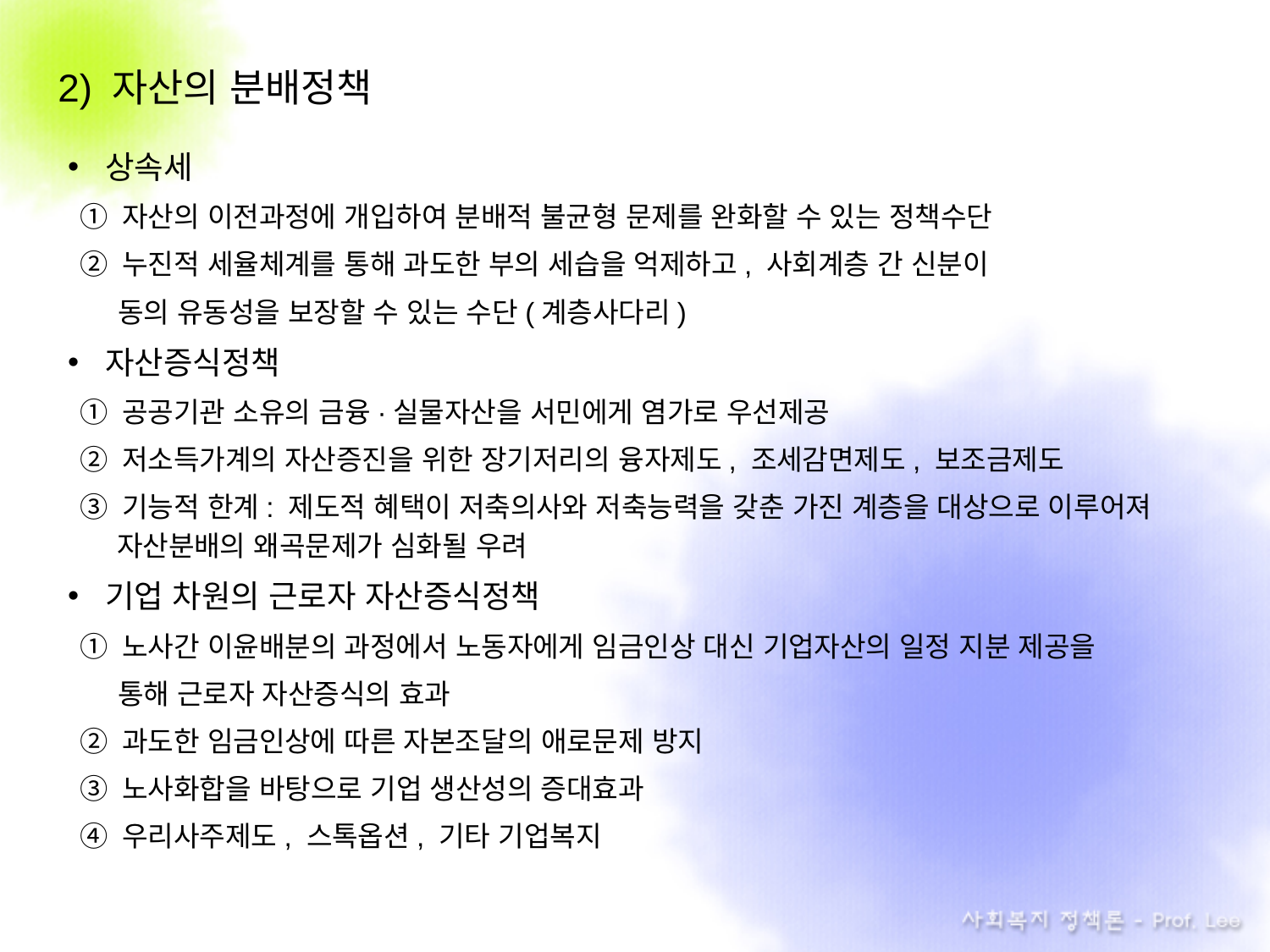

2) 자산의 분배정책

상속세
① 자산의 이전과정에 개입하여 분배적 불균형 문제를 완화할 수 있는 정책수단
② 누진적 세율체계를 통해 과도한 부의 세습을 억제하고, 사회계층 간 신분이
    동의 유동성을 보장할 수 있는 수단(계층사다리)
자산증식정책
① 공공기관 소유의 금융·실물자산을 서민에게 염가로 우선제공
② 저소득가계의 자산증진을 위한 장기저리의 융자제도, 조세감면제도, 보조금제도
③ 기능적 한계: 제도적 혜택이 저축의사와 저축능력을 갖춘 가진 계층을 대상으로 이루어져 자산분배의 왜곡문제가 심화될 우려
기업 차원의 근로자 자산증식정책
① 노사간 이윤배분의 과정에서 노동자에게 임금인상 대신 기업자산의 일정 지분 제공을
    통해 근로자 자산증식의 효과
② 과도한 임금인상에 따른 자본조달의 애로문제 방지
③ 노사화합을 바탕으로 기업 생산성의 증대효과
④ 우리사주제도, 스톡옵션, 기타 기업복지